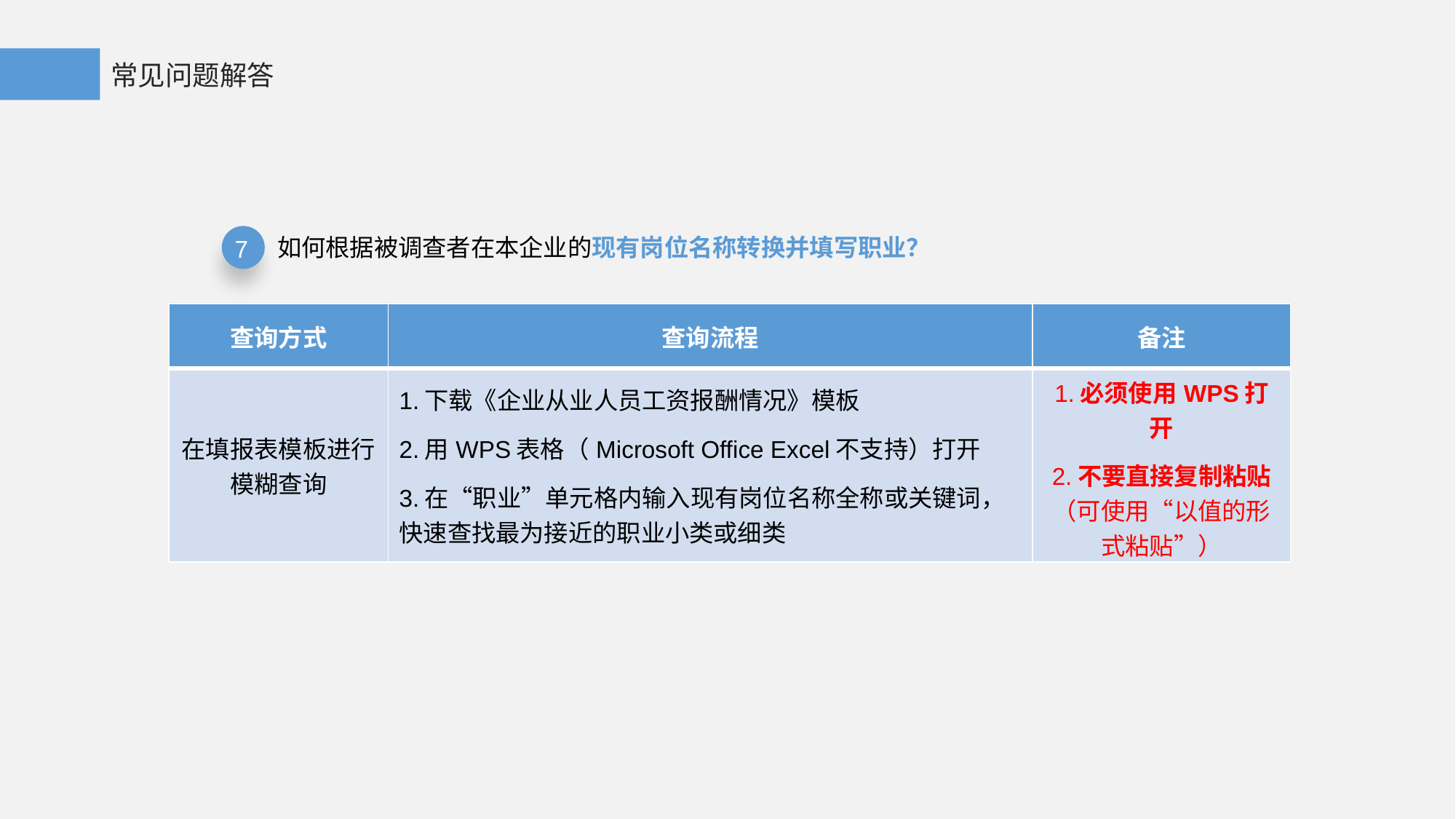

常见问题解答

如何根据被调查者在本企业的现有岗位名称转换并填写职业？
7
| 查询方式 | 查询流程 | 备注 |
| --- | --- | --- |
| 在填报表模板进行模糊查询 | 1.下载《企业从业人员工资报酬情况》模板 2.用WPS表格（Microsoft Office Excel不支持）打开 3.在“职业”单元格内输入现有岗位名称全称或关键词，快速查找最为接近的职业小类或细类 | 1.必须使用WPS打开 2.不要直接复制粘贴（可使用“以值的形式粘贴”） |

63